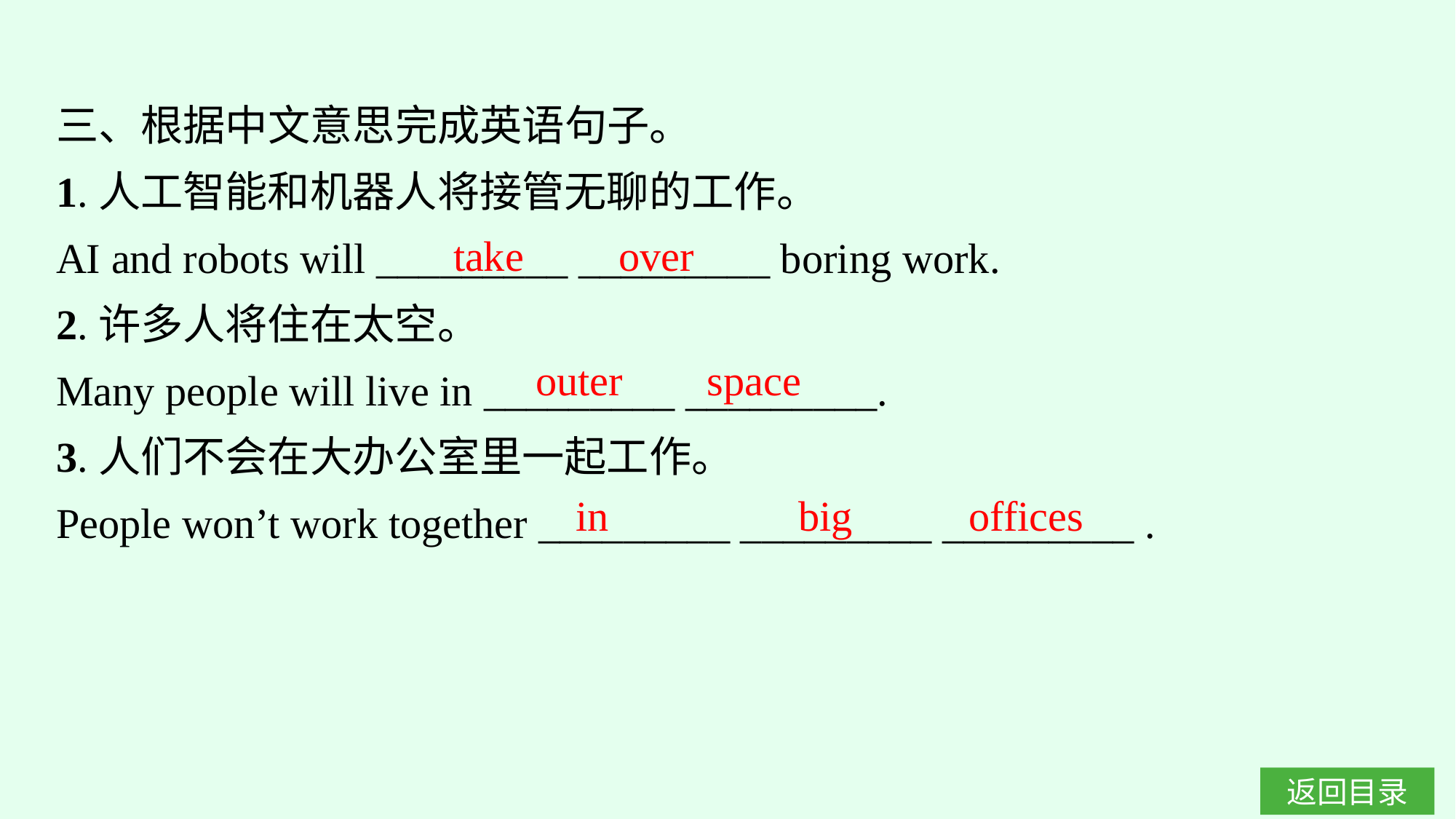

三、根据中文意思完成英语句子。
1.人工智能和机器人将接管无聊的工作。
AI and robots will _________ _________ boring work.
2.许多人将住在太空。
Many people will live in _________ _________.
3.人们不会在大办公室里一起工作。
People won’t work together _________ _________ _________ .
take         over
outer        space
in                  big           offices